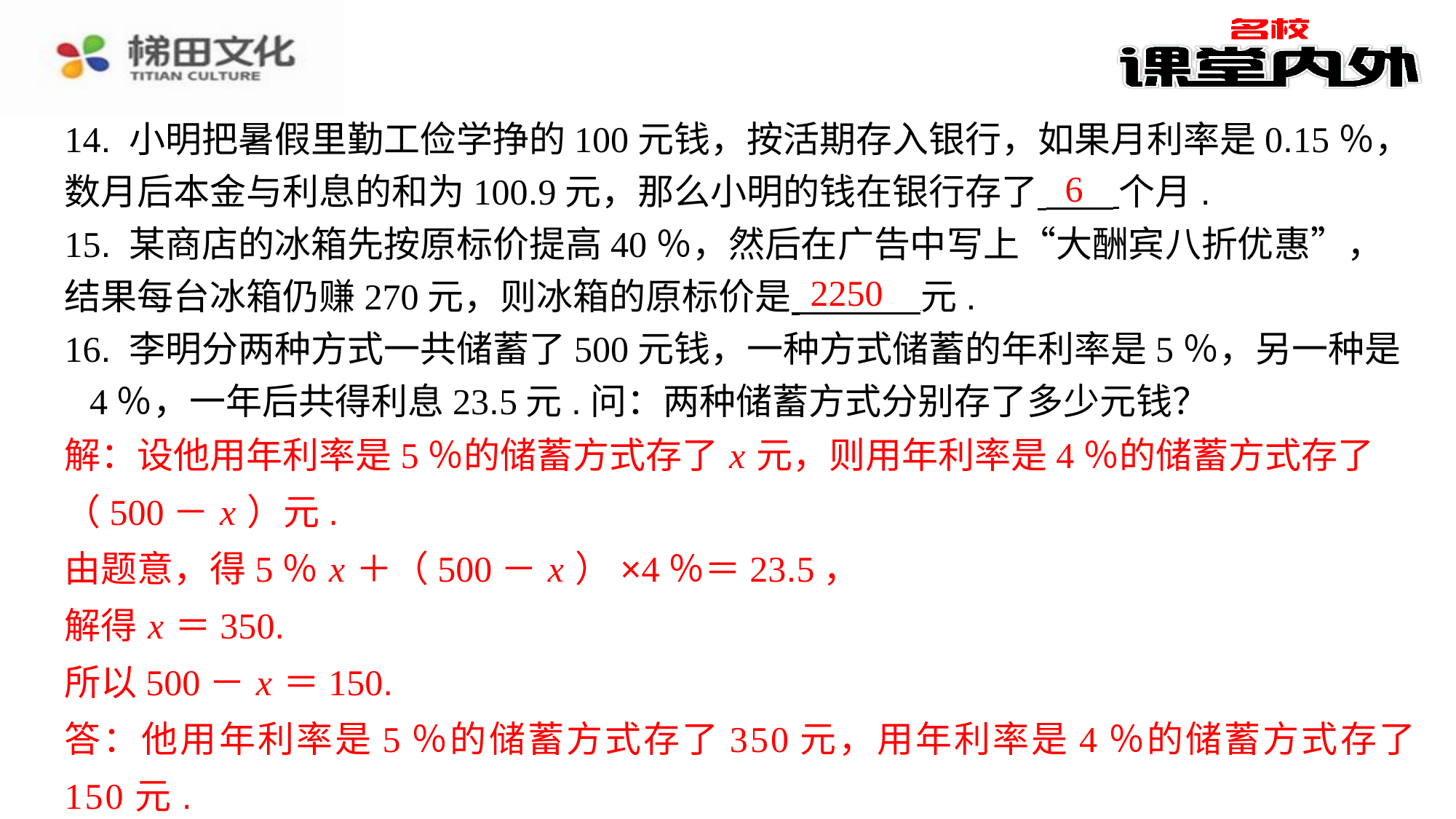

14. 小明把暑假里勤工俭学挣的100元钱，按活期存入银行，如果月利率是0.15％，
数月后本金与利息的和为100.9元，那么小明的钱在银行存了            个月.
15. 某商店的冰箱先按原标价提高40％，然后在广告中写上“大酬宾八折优惠”，
结果每台冰箱仍赚270元，则冰箱的原标价是                    元.
16. 李明分两种方式一共储蓄了500元钱，一种方式储蓄的年利率是5％，另一种是       4％，一年后共得利息23.5元.问：两种储蓄方式分别存了多少元钱？
6
2250
解：设他用年利率是5％的储蓄方式存了 x 元，则用年利率是4％的储蓄方式存了
解：设他用年利率是5％的储蓄方式存了 x 元，则用年利率是4％的储蓄方式存了
（500－ x ）元.
由题意，得5％ x ＋（500－ x ）×4％＝23.5，
解得 x ＝350.
所以500－ x ＝150.
答：他用年利率是5％的储蓄方式存了350元，用年利率是4％的储蓄方式存了
150元.
（500－ x ）元.
由题意，得5％ x ＋（500－ x ）×4％＝23.5，
解得 x ＝350.
所以500－ x ＝150.
答：他用年利率是5％的储蓄方式存了350元，用年利率是4％的储蓄方式存了
150元.